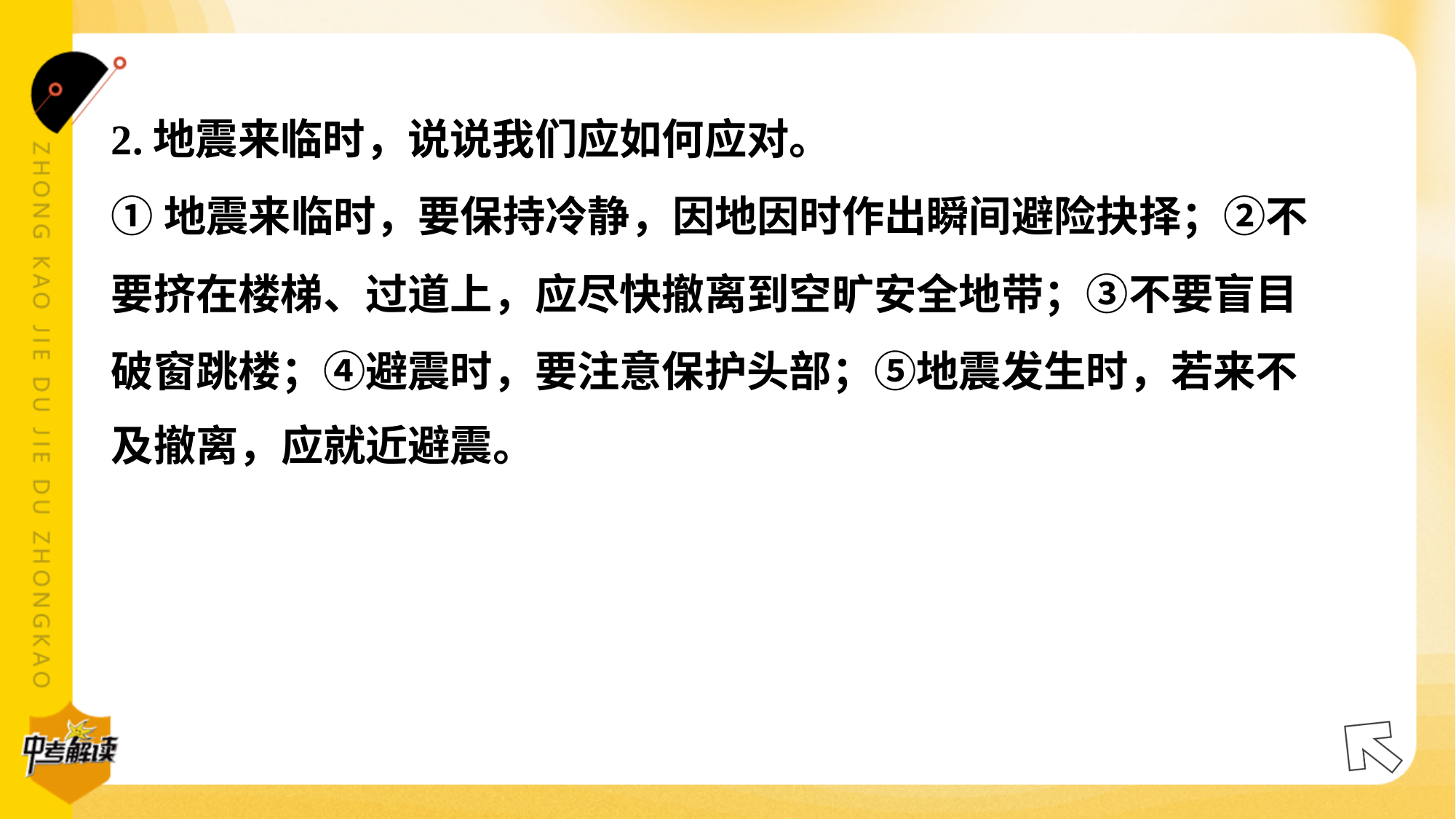

2.地震来临时，说说我们应如何应对。
①地震来临时，要保持冷静，因地因时作出瞬间避险抉择；②不
要挤在楼梯、过道上，应尽快撤离到空旷安全地带；③不要盲目
破窗跳楼；④避震时，要注意保护头部；⑤地震发生时，若来不
及撤离，应就近避震。